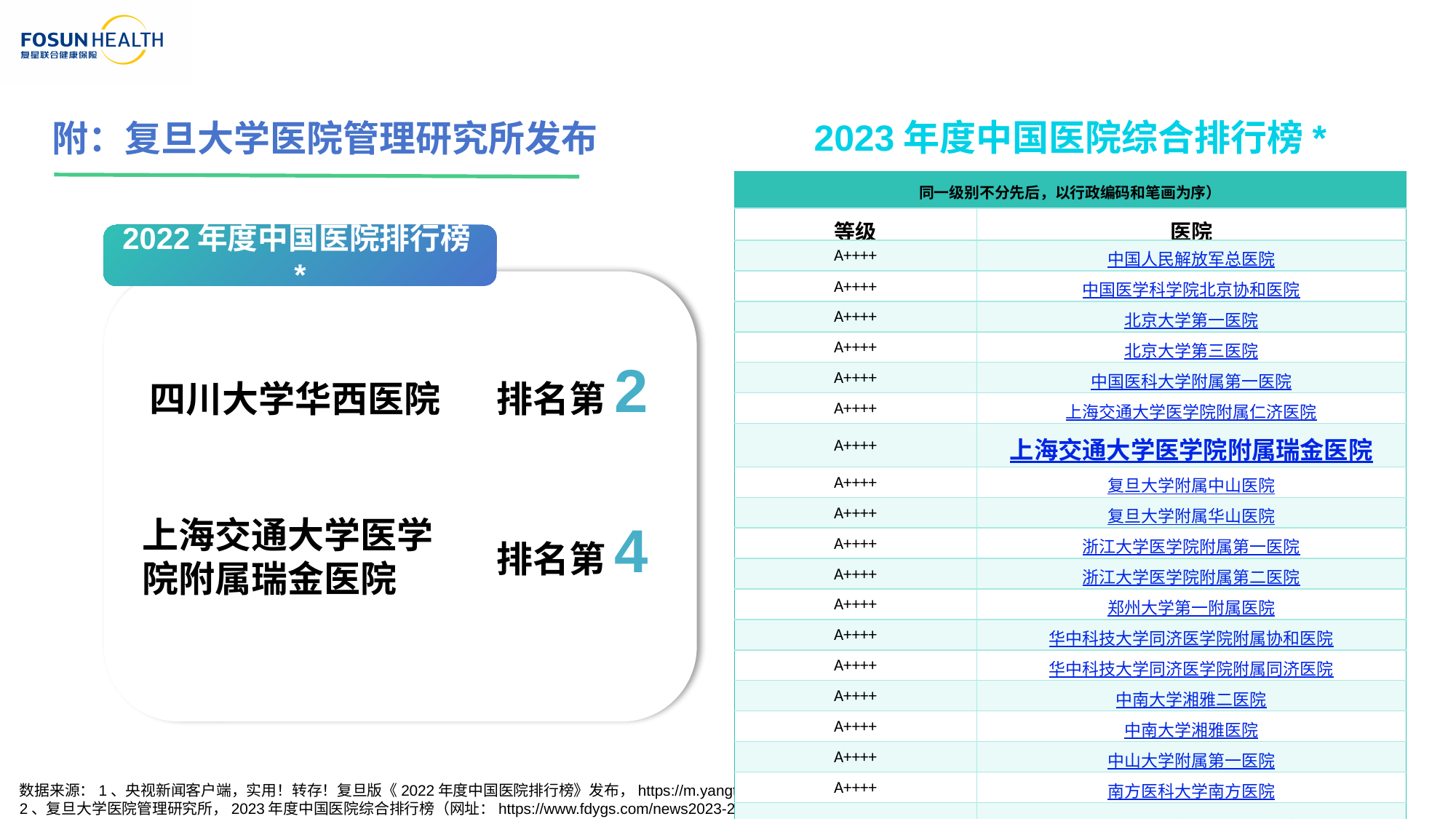

2023年度中国医院综合排行榜*
附：复旦大学医院管理研究所发布
| 同一级别不分先后，以行政编码和笔画为序） |  |
| --- | --- |
| 等级 | 医院 |
| A++++ | 中国人民解放军总医院 |
| A++++ | 中国医学科学院北京协和医院 |
| A++++ | 北京大学第一医院 |
| A++++ | 北京大学第三医院 |
| A++++ | 中国医科大学附属第一医院 |
| A++++ | 上海交通大学医学院附属仁济医院 |
| A++++ | 上海交通大学医学院附属瑞金医院 |
| A++++ | 复旦大学附属中山医院 |
| A++++ | 复旦大学附属华山医院 |
| A++++ | 浙江大学医学院附属第一医院 |
| A++++ | 浙江大学医学院附属第二医院 |
| A++++ | 郑州大学第一附属医院 |
| A++++ | 华中科技大学同济医学院附属协和医院 |
| A++++ | 华中科技大学同济医学院附属同济医院 |
| A++++ | 中南大学湘雅二医院 |
| A++++ | 中南大学湘雅医院 |
| A++++ | 中山大学附属第一医院 |
| A++++ | 南方医科大学南方医院 |
| A++++ | 四川大学华西医院 |
| A++++ | 空军军医大学第一附属医院（西京医院） |
2022年度中国医院排行榜*

排名第2
四川大学华西医院
上海交通大学医学院附属瑞金医院
排名第4
数据来源：1、央视新闻客户端，实用！转存！复旦版《2022年度中国医院排行榜》发布，https://m.yangtse.com/wap/news/3389695.html
2、复旦大学医院管理研究所，2023年度中国医院综合排行榜（网址：https://www.fdygs.com/news2023-2.aspx），以上数据仅作为内部培训使用，如公开使用需复旦大学医院管理研究所书面同意